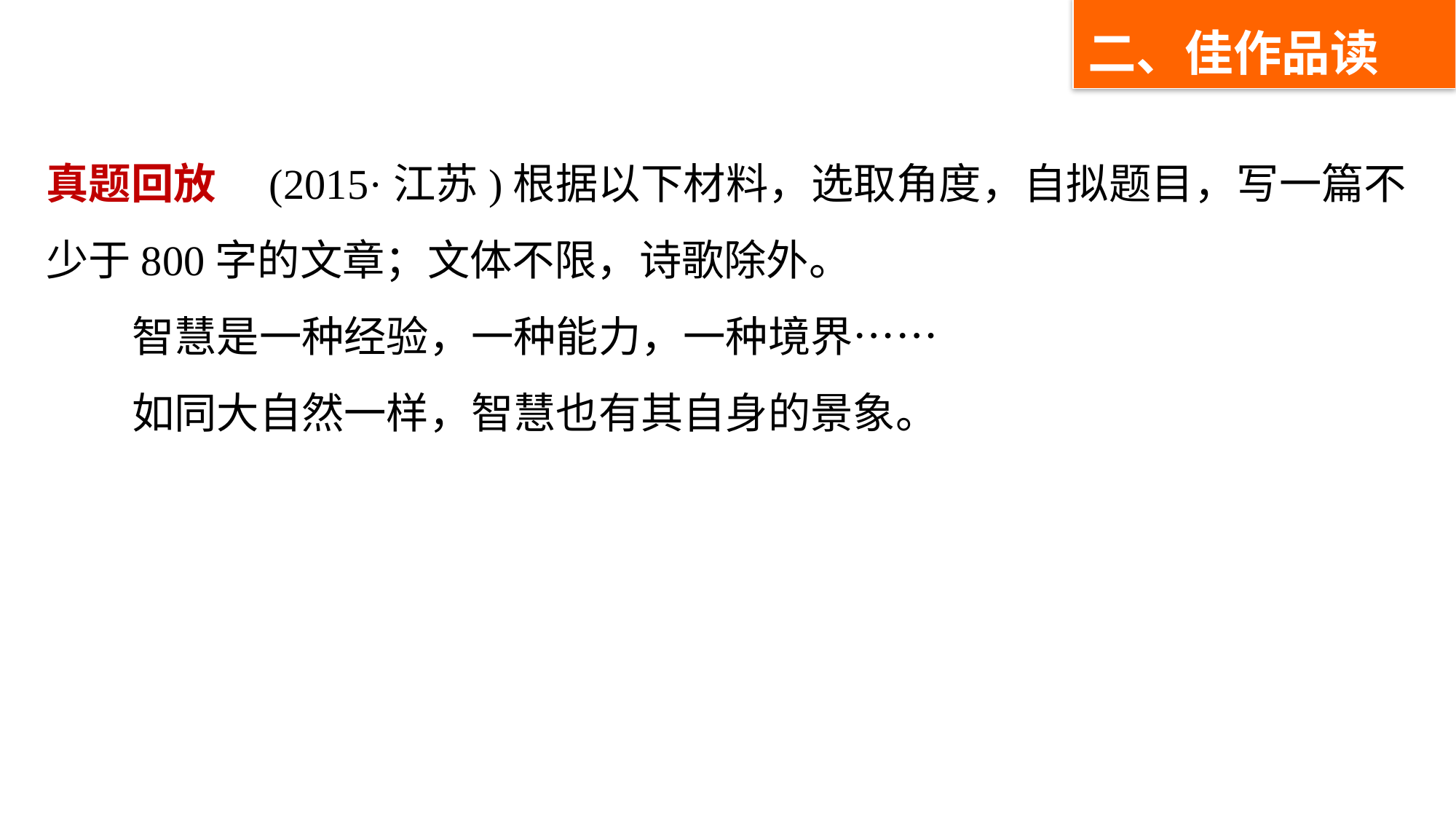

二、佳作品读
真题回放　(2015·江苏)根据以下材料，选取角度，自拟题目，写一篇不少于800字的文章；文体不限，诗歌除外。
        智慧是一种经验，一种能力，一种境界……
        如同大自然一样，智慧也有其自身的景象。